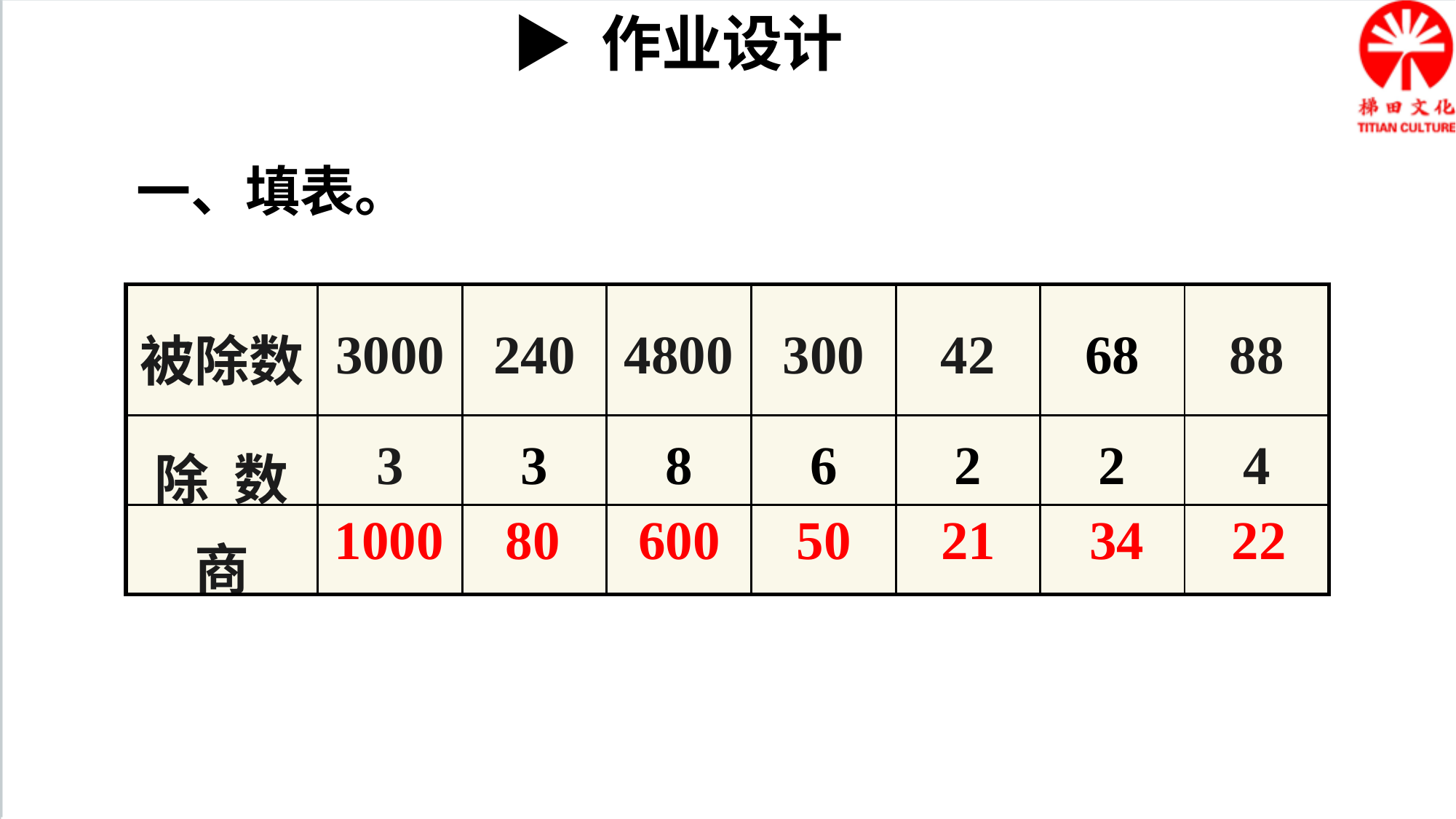

▶ 作业设计
一、填表。
| 被除数 | 3000 | 240 | 4800 | 300 | 42 | 68 | 88 |
| --- | --- | --- | --- | --- | --- | --- | --- |
| 除 数 | 3 | 3 | 8 | 6 | 2 | 2 | 4 |
| 商 |  |  |  |  |  |  |  |
1000
80
600
50
21
34
22